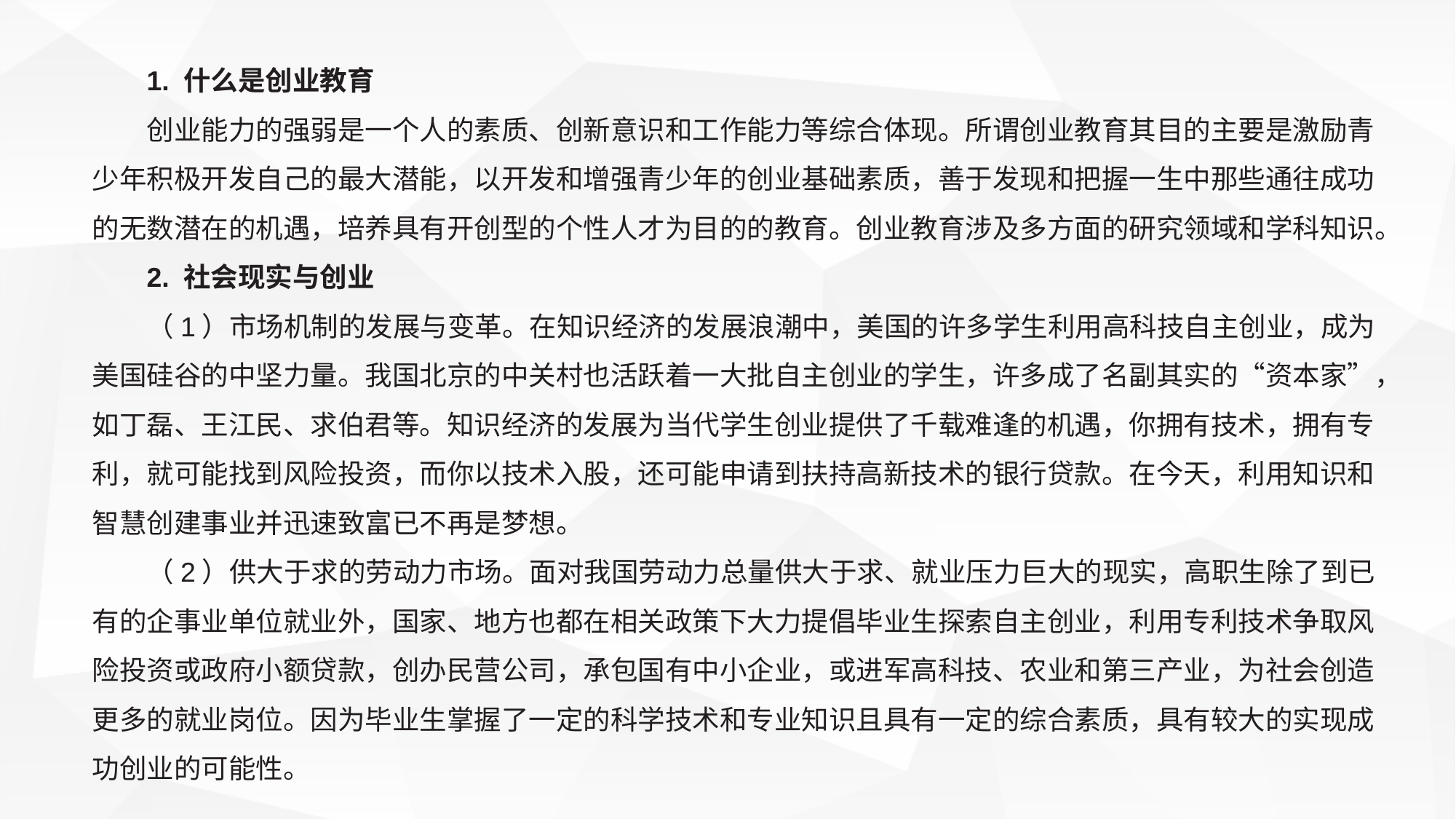

1. 什么是创业教育
创业能力的强弱是一个人的素质、创新意识和工作能力等综合体现。所谓创业教育其目的主要是激励青少年积极开发自己的最大潜能，以开发和增强青少年的创业基础素质，善于发现和把握一生中那些通往成功的无数潜在的机遇，培养具有开创型的个性人才为目的的教育。创业教育涉及多方面的研究领域和学科知识。
2. 社会现实与创业
（1）市场机制的发展与变革。在知识经济的发展浪潮中，美国的许多学生利用高科技自主创业，成为美国硅谷的中坚力量。我国北京的中关村也活跃着一大批自主创业的学生，许多成了名副其实的“资本家”，如丁磊、王江民、求伯君等。知识经济的发展为当代学生创业提供了千载难逢的机遇，你拥有技术，拥有专利，就可能找到风险投资，而你以技术入股，还可能申请到扶持高新技术的银行贷款。在今天，利用知识和智慧创建事业并迅速致富已不再是梦想。
（2）供大于求的劳动力市场。面对我国劳动力总量供大于求、就业压力巨大的现实，高职生除了到已有的企事业单位就业外，国家、地方也都在相关政策下大力提倡毕业生探索自主创业，利用专利技术争取风险投资或政府小额贷款，创办民营公司，承包国有中小企业，或进军高科技、农业和第三产业，为社会创造更多的就业岗位。因为毕业生掌握了一定的科学技术和专业知识且具有一定的综合素质，具有较大的实现成功创业的可能性。